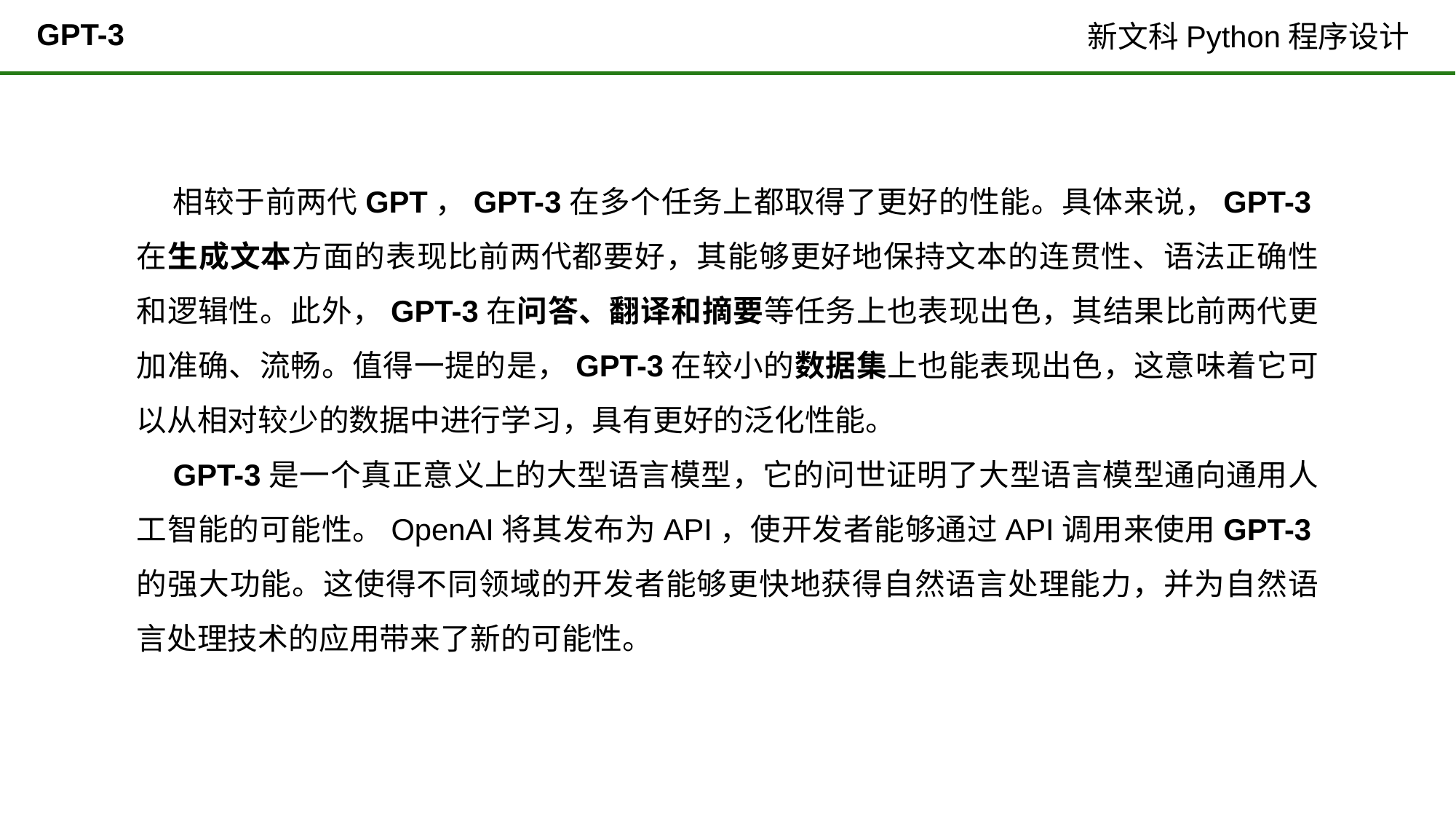

# GPT-3
相较于前两代GPT，GPT-3在多个任务上都取得了更好的性能。具体来说，GPT-3在生成文本方面的表现比前两代都要好，其能够更好地保持文本的连贯性、语法正确性和逻辑性。此外，GPT-3在问答、翻译和摘要等任务上也表现出色，其结果比前两代更加准确、流畅。值得一提的是，GPT-3在较小的数据集上也能表现出色，这意味着它可以从相对较少的数据中进行学习，具有更好的泛化性能。
GPT-3是一个真正意义上的大型语言模型，它的问世证明了大型语言模型通向通用人工智能的可能性。OpenAI将其发布为API，使开发者能够通过API调用来使用GPT-3的强大功能。这使得不同领域的开发者能够更快地获得自然语言处理能力，并为自然语言处理技术的应用带来了新的可能性。